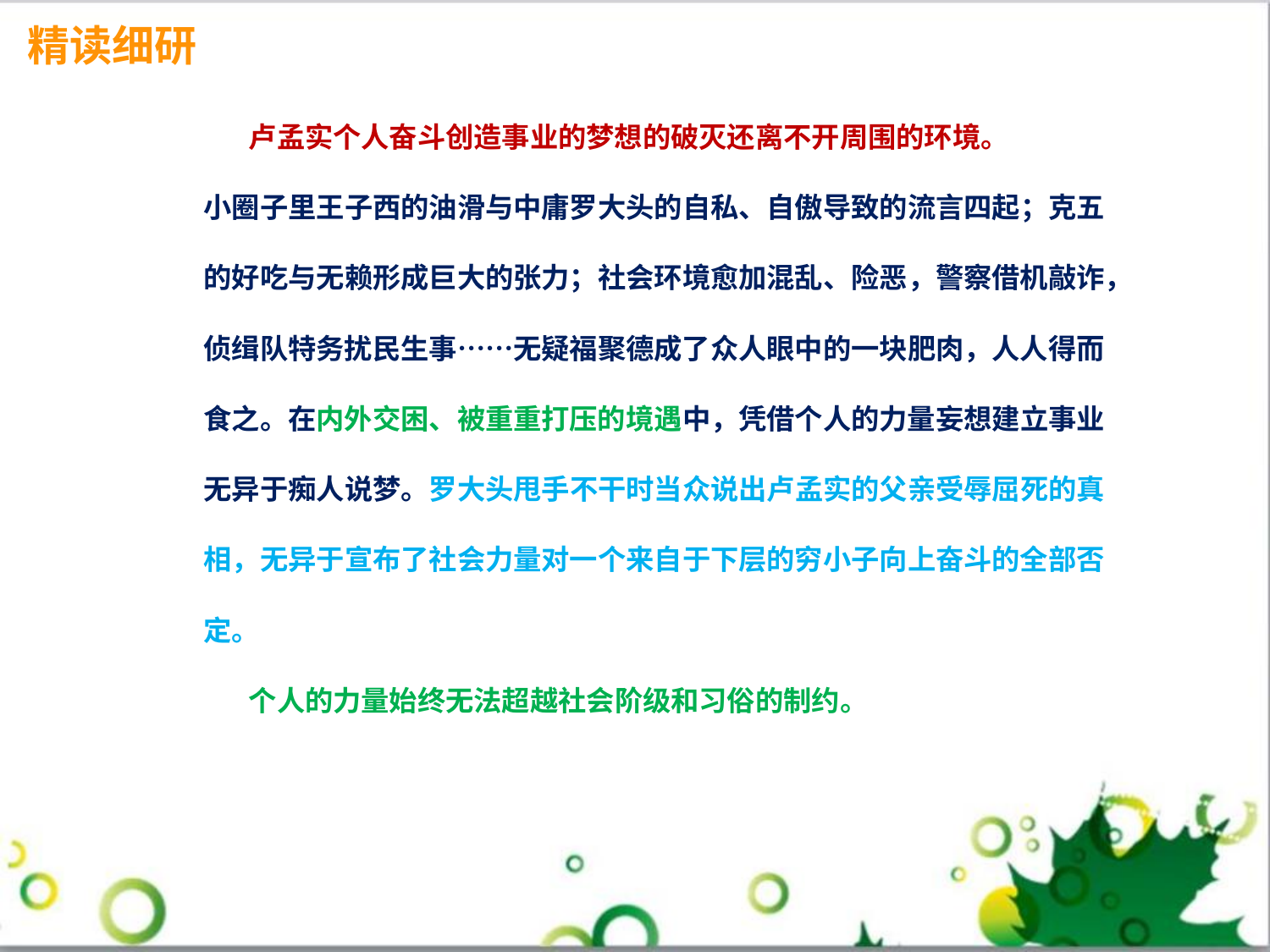

精读细研
      卢孟实个人奋斗创造事业的梦想的破灭还离不开周围的环境。
小圈子里王子西的油滑与中庸罗大头的自私、自傲导致的流言四起；克五的好吃与无赖形成巨大的张力；社会环境愈加混乱、险恶，警察借机敲诈，侦缉队特务扰民生事……无疑福聚德成了众人眼中的一块肥肉，人人得而食之。在内外交困、被重重打压的境遇中，凭借个人的力量妄想建立事业无异于痴人说梦。罗大头甩手不干时当众说出卢孟实的父亲受辱屈死的真相，无异于宣布了社会力量对一个来自于下层的穷小子向上奋斗的全部否定。
      个人的力量始终无法超越社会阶级和习俗的制约。